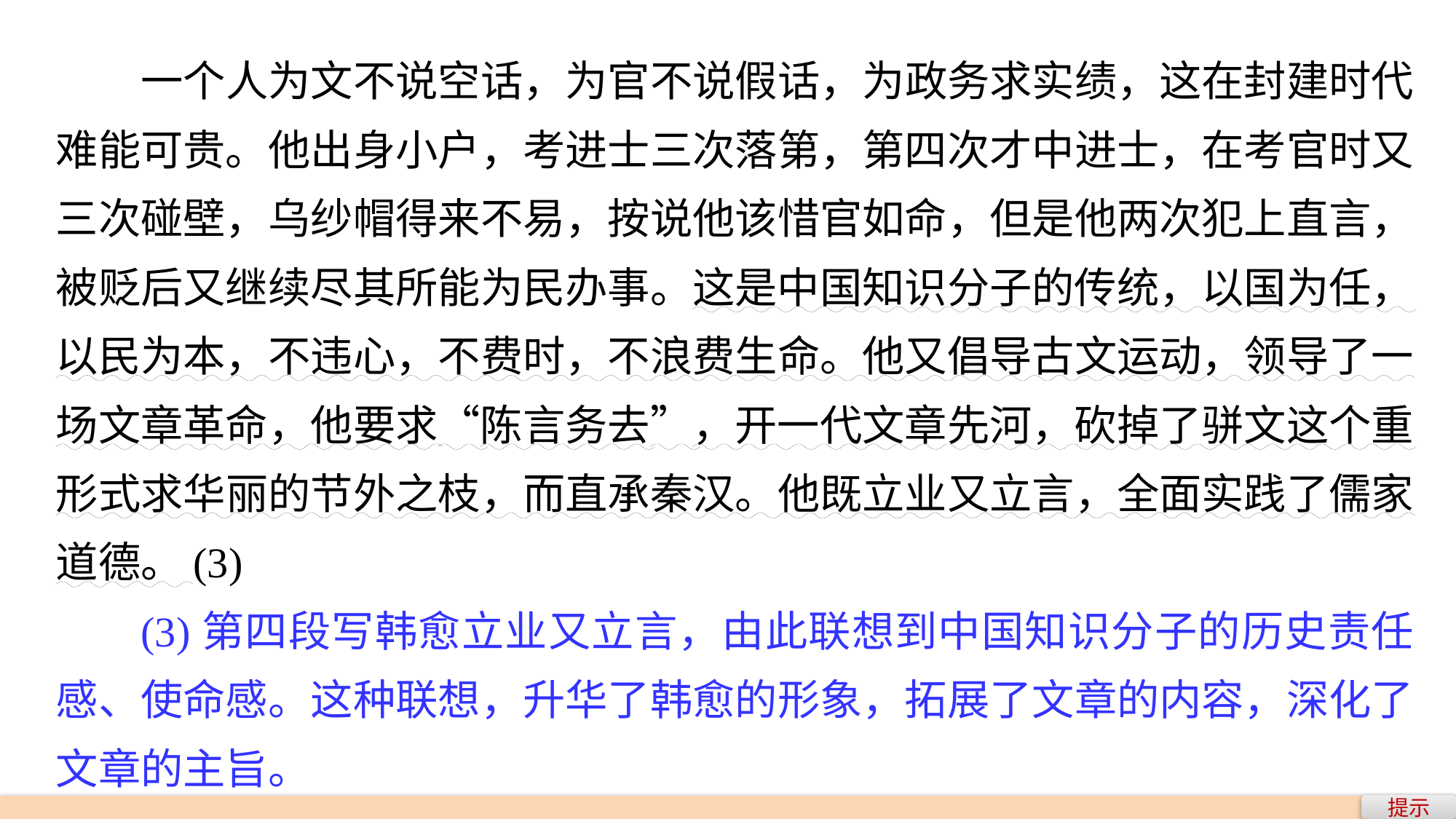

一个人为文不说空话，为官不说假话，为政务求实绩，这在封建时代难能可贵。他出身小户，考进士三次落第，第四次才中进士，在考官时又三次碰壁，乌纱帽得来不易，按说他该惜官如命，但是他两次犯上直言，被贬后又继续尽其所能为民办事。这是中国知识分子的传统，以国为任，以民为本，不违心，不费时，不浪费生命。他又倡导古文运动，领导了一场文章革命，他要求“陈言务去”，开一代文章先河，砍掉了骈文这个重形式求华丽的节外之枝，而直承秦汉。他既立业又立言，全面实践了儒家道德。(3)
(3)第四段写韩愈立业又立言，由此联想到中国知识分子的历史责任感、使命感。这种联想，升华了韩愈的形象，拓展了文章的内容，深化了文章的主旨。
提示